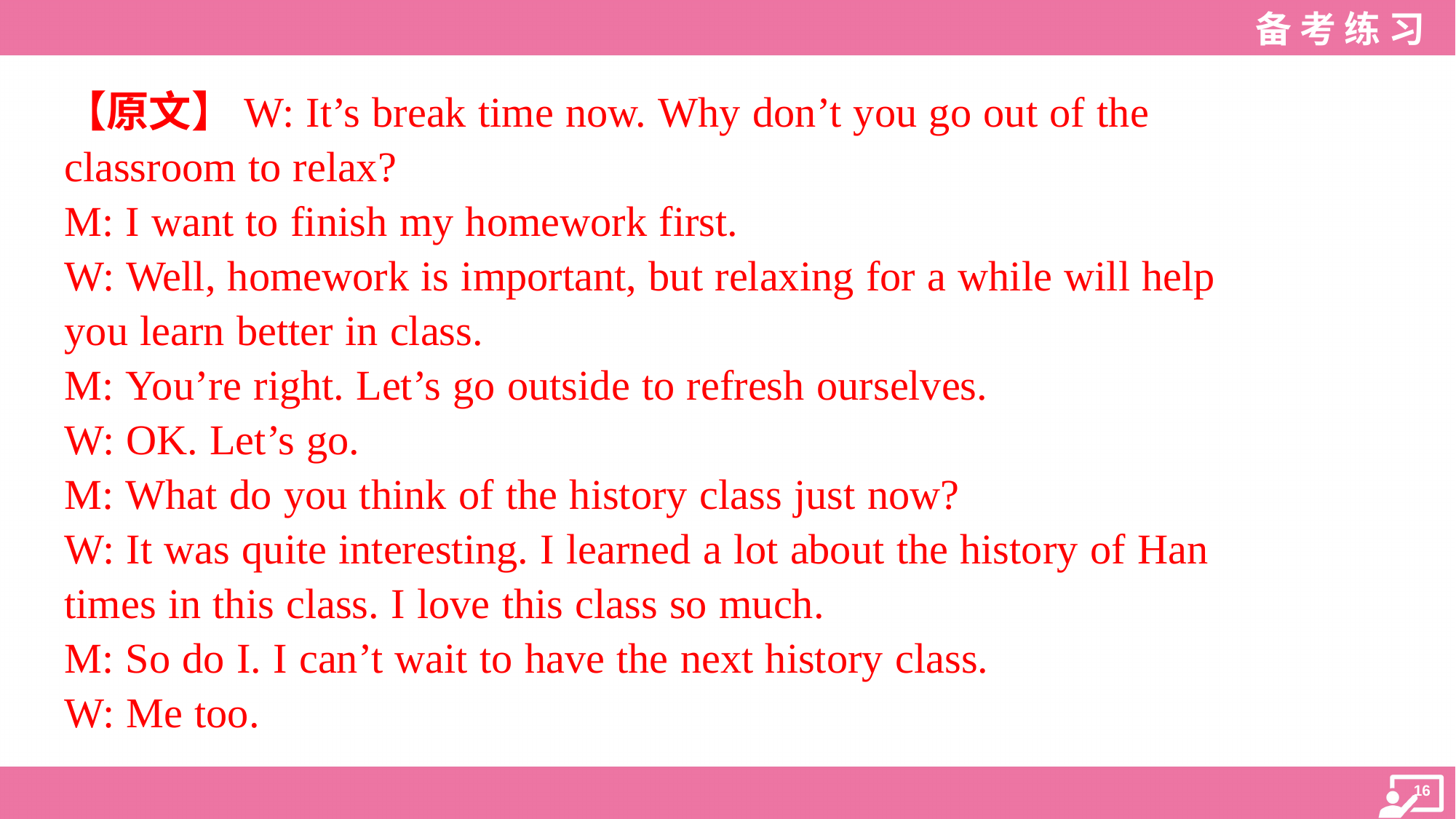

【原文】W: It’s break time now. Why don’t you go out of the
classroom to relax?
M: I want to finish my homework first.
W: Well, homework is important, but relaxing for a while will help
you learn better in class.
M: You’re right. Let’s go outside to refresh ourselves.
W: OK. Let’s go.
M: What do you think of the history class just now?
W: It was quite interesting. I learned a lot about the history of Han
times in this class. I love this class so much.
M: So do I. I can’t wait to have the next history class.
W: Me too.